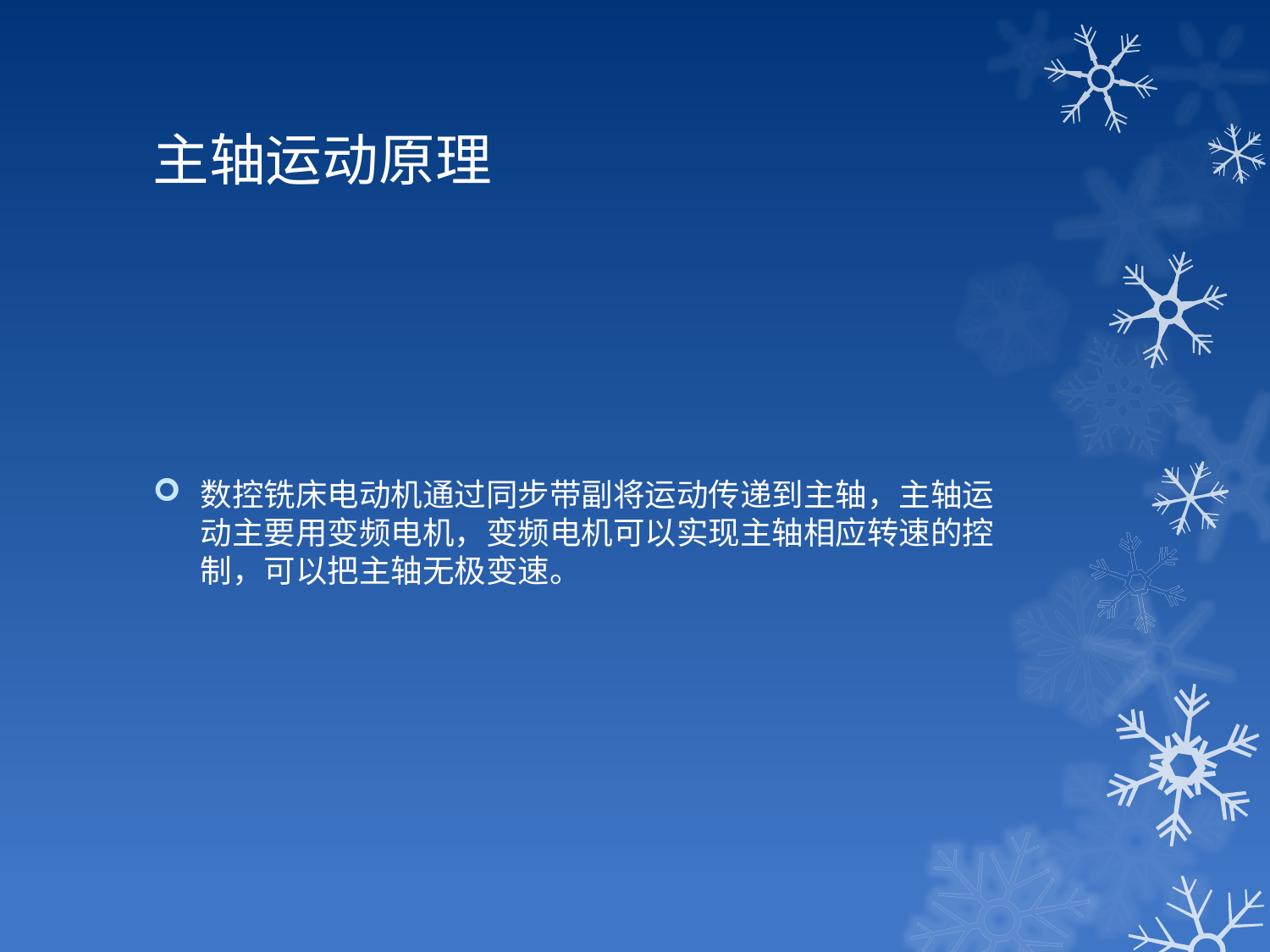

# 主轴运动原理
数控铣床电动机通过同步带副将运动传递到主轴，主轴运动主要用变频电机，变频电机可以实现主轴相应转速的控制，可以把主轴无极变速。